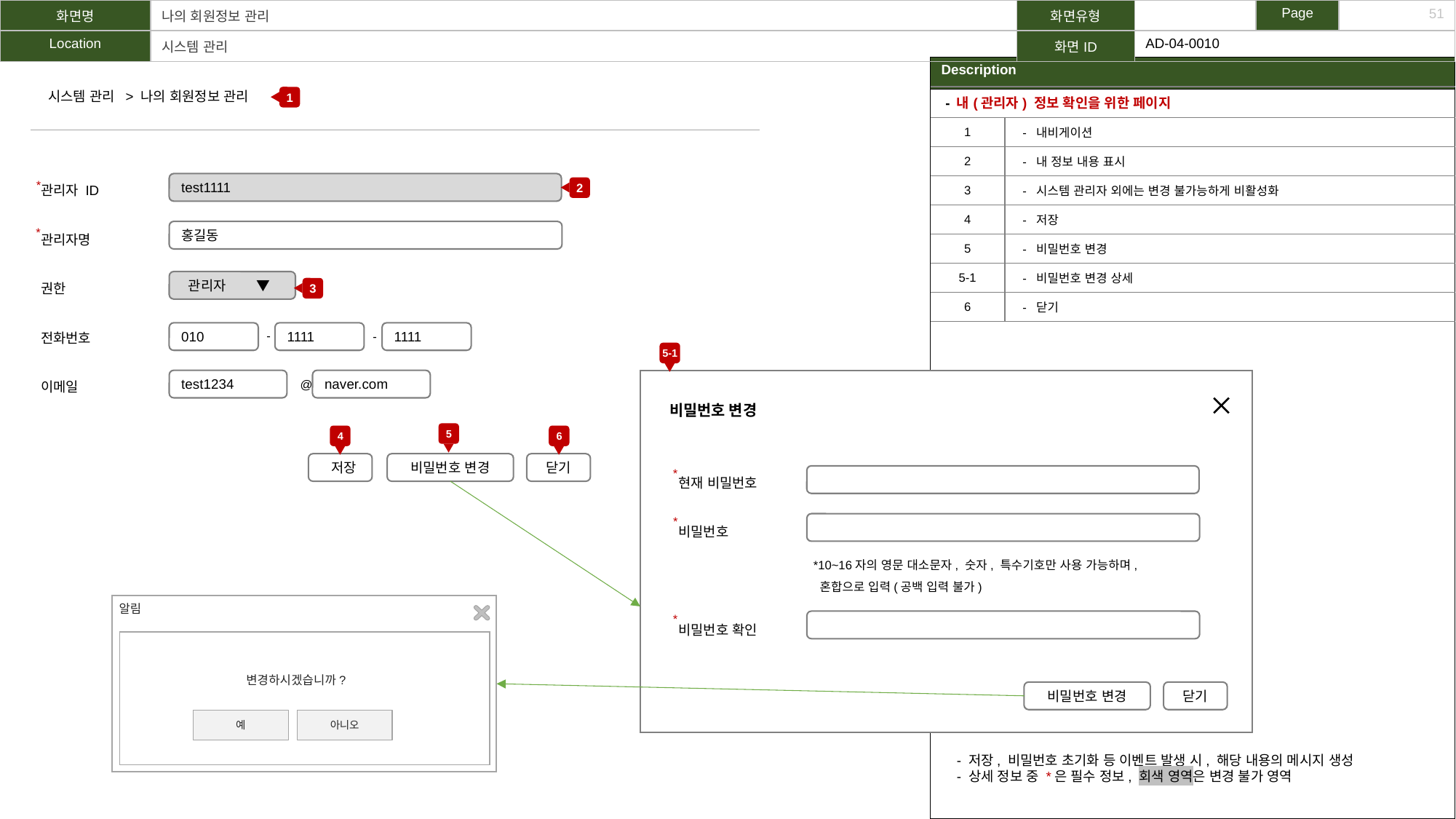

| 화면명 | 나의 회원정보 관리 | 화면유형 |  | Page |  |
| --- | --- | --- | --- | --- | --- |
| Location | 시스템 관리 | 화면ID | AD-04-0010 |  |  |
51
| Description |
| --- |
|  |
1

시스템 관리  > 나의 회원정보 관리
| - 내(관리자) 정보 확인을 위한 페이지 |  |
| --- | --- |
| 1 | - 내비게이션 |
| 2 | - 내 정보 내용 표시 |
| 3 | - 시스템 관리자 외에는 변경 불가능하게 비활성화 |
| 4 | - 저장 |
| 5 | - 비밀번호 변경 |
| 5-1 | - 비밀번호 변경 상세 |
| 6 | - 닫기 |
관리자 ID

관리자명

권한

전화번호

이메일

*
2

test1111
*
홍길동
 관리자        ▼
3

-
010
1111
1111
-
5-1

test1234
naver.com

@

비밀번호 변경
5

4

6

 저장
비밀번호 변경
닫기
*
현재 비밀번호

비밀번호

비밀번호 확인

*

*10~16자의 영문 대소문자, 숫자, 특수기호만 사용 가능하며,
 혼합으로 입력(공백 입력 불가)

알림

*

변경하시겠습니까?
비밀번호 변경
닫기
아니오
예
- 저장, 비밀번호 초기화 등 이벤트 발생 시, 해당 내용의 메시지 생성
- 상세 정보 중 *은 필수 정보, 회색 영역은 변경 불가 영역